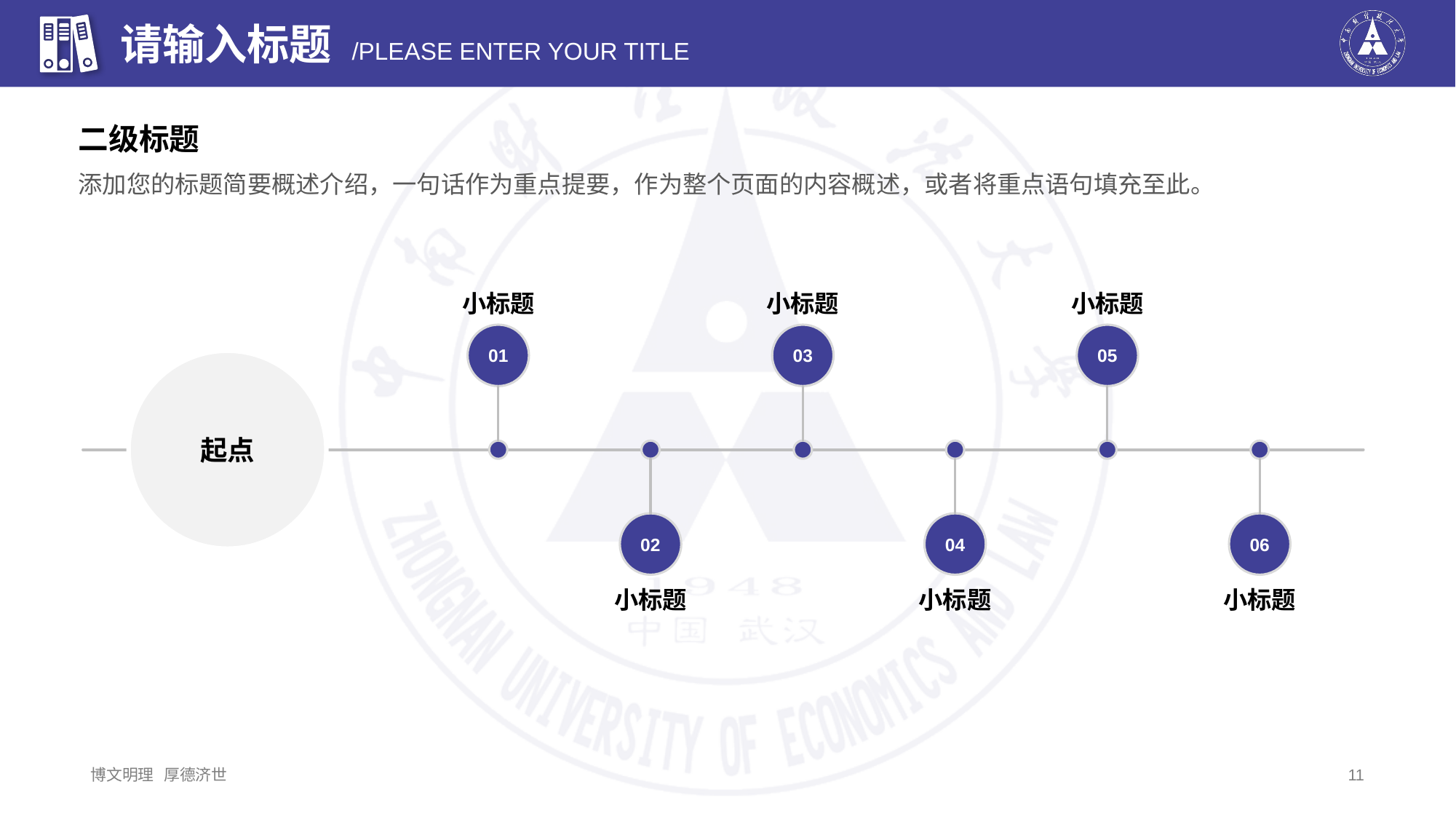

二级标题
添加您的标题简要概述介绍，一句话作为重点提要，作为整个页面的内容概述，或者将重点语句填充至此。
小标题
小标题
小标题
01
03
05
起点

02
04
06
小标题
小标题
小标题